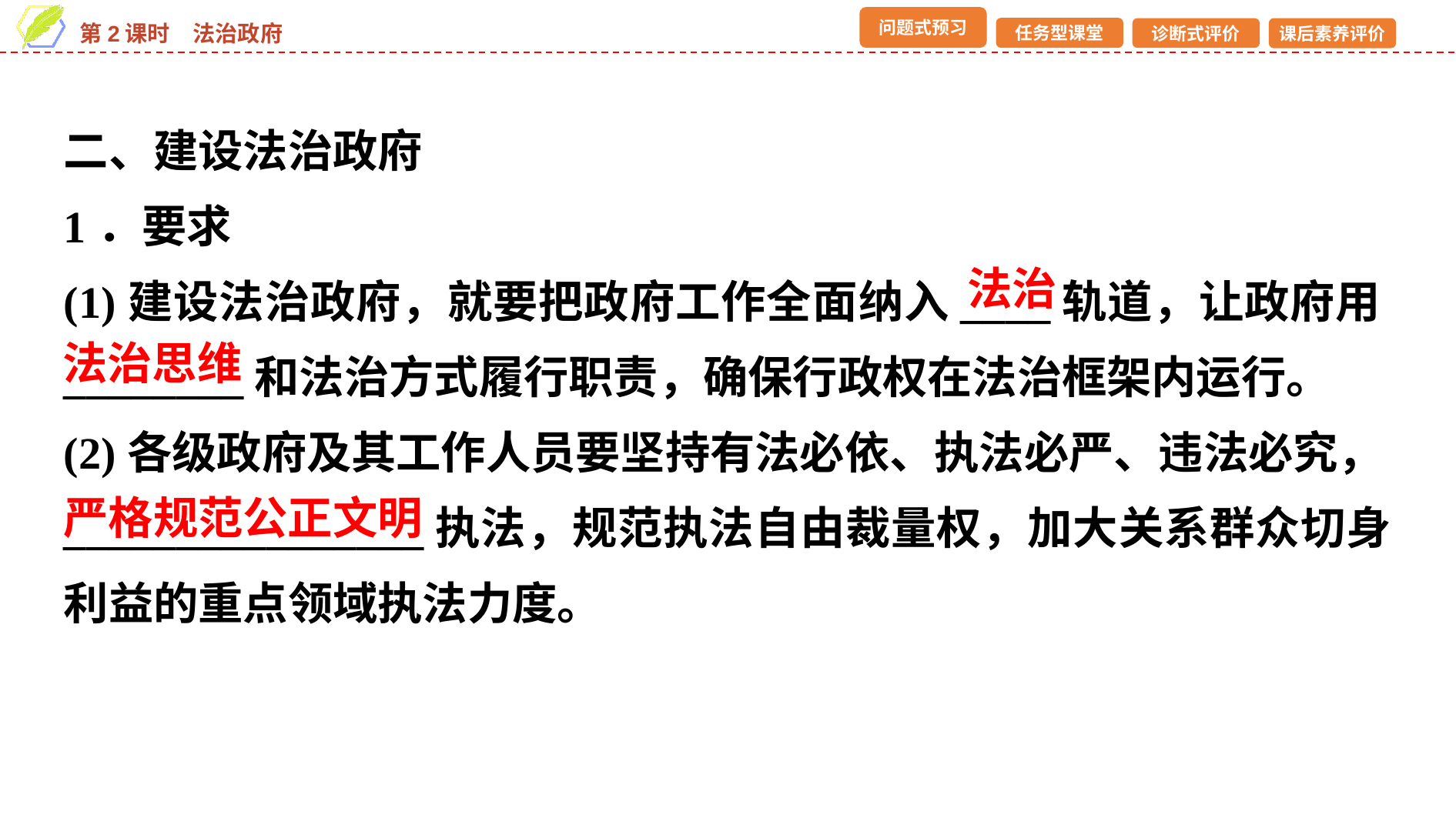

二、建设法治政府
1．要求
(1)建设法治政府，就要把政府工作全面纳入____轨道，让政府用________和法治方式履行职责，确保行政权在法治框架内运行。
(2)各级政府及其工作人员要坚持有法必依、执法必严、违法必究，________________执法，规范执法自由裁量权，加大关系群众切身利益的重点领域执法力度。
法治
法治思维
严格规范公正文明